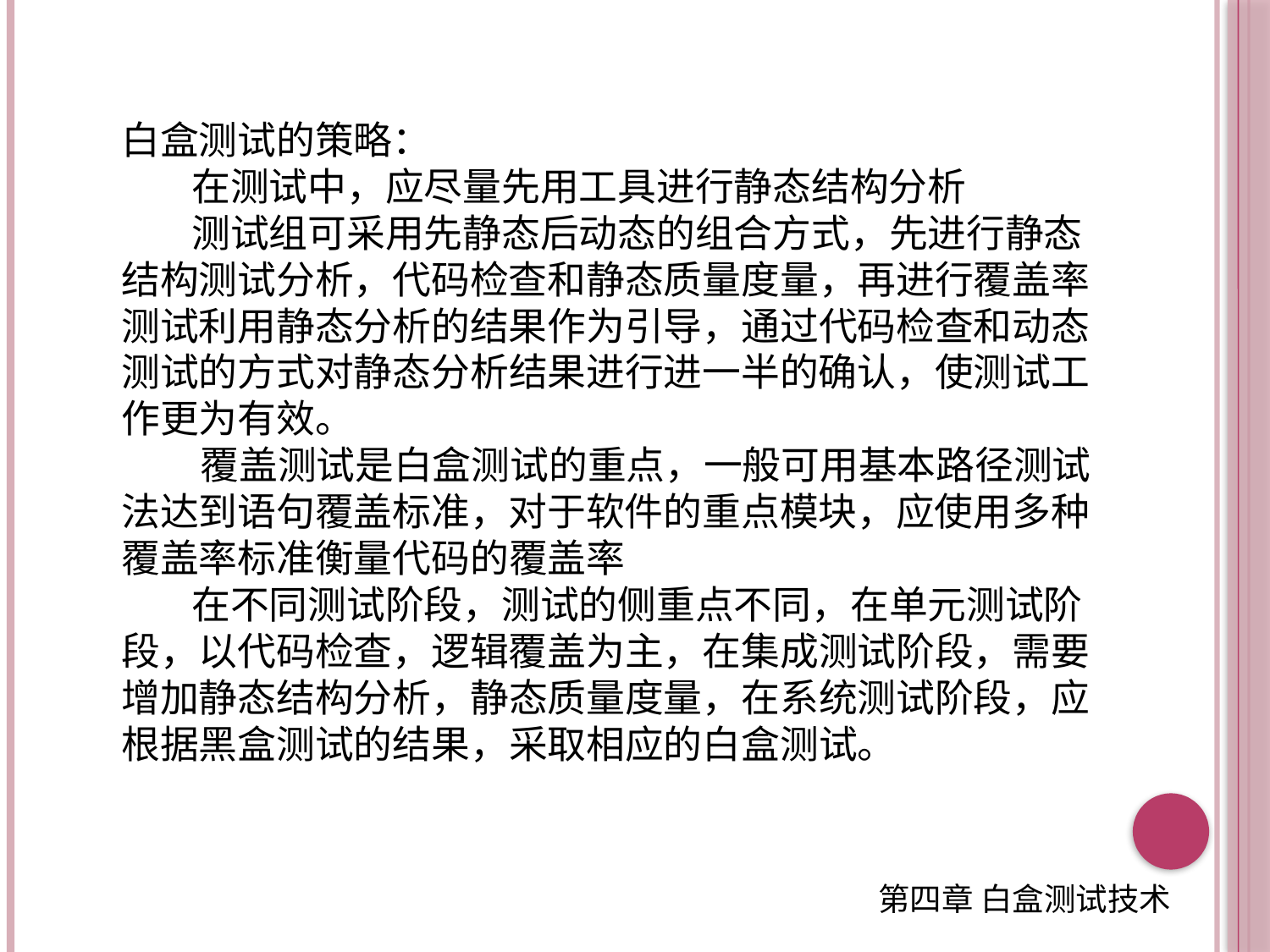

白盒测试的策略：
       在测试中，应尽量先用工具进行静态结构分析
       测试组可采用先静态后动态的组合方式，先进行静态结构测试分析，代码检查和静态质量度量，再进行覆盖率测试利用静态分析的结果作为引导，通过代码检查和动态测试的方式对静态分析结果进行进一半的确认，使测试工作更为有效。
        覆盖测试是白盒测试的重点，一般可用基本路径测试法达到语句覆盖标准，对于软件的重点模块，应使用多种覆盖率标准衡量代码的覆盖率
       在不同测试阶段，测试的侧重点不同，在单元测试阶段，以代码检查，逻辑覆盖为主，在集成测试阶段，需要增加静态结构分析，静态质量度量，在系统测试阶段，应根据黑盒测试的结果，采取相应的白盒测试。